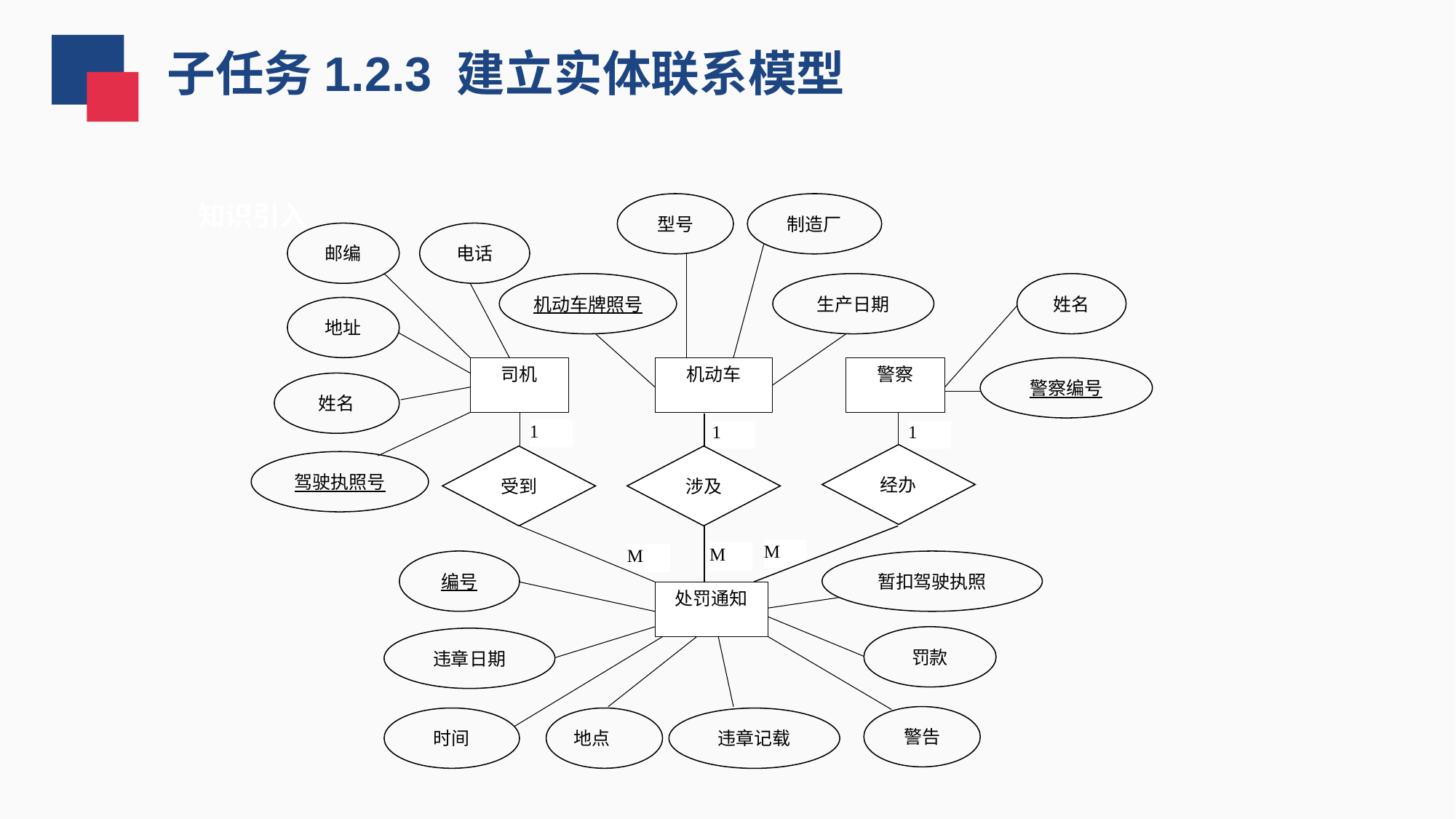

子任务1.2.3 建立实体联系模型
 知识引入
型号
制造厂
电话
邮编
姓名
机动车牌照号
生产日期
地址
机动车
司机
警察
警察编号
姓名
1
1
1
经办
受到
涉及
驾驶执照号
M
M
M
处罚通知
暂扣驾驶执照
编号
罚款
违章日期
警告
时间
地点
违章记载